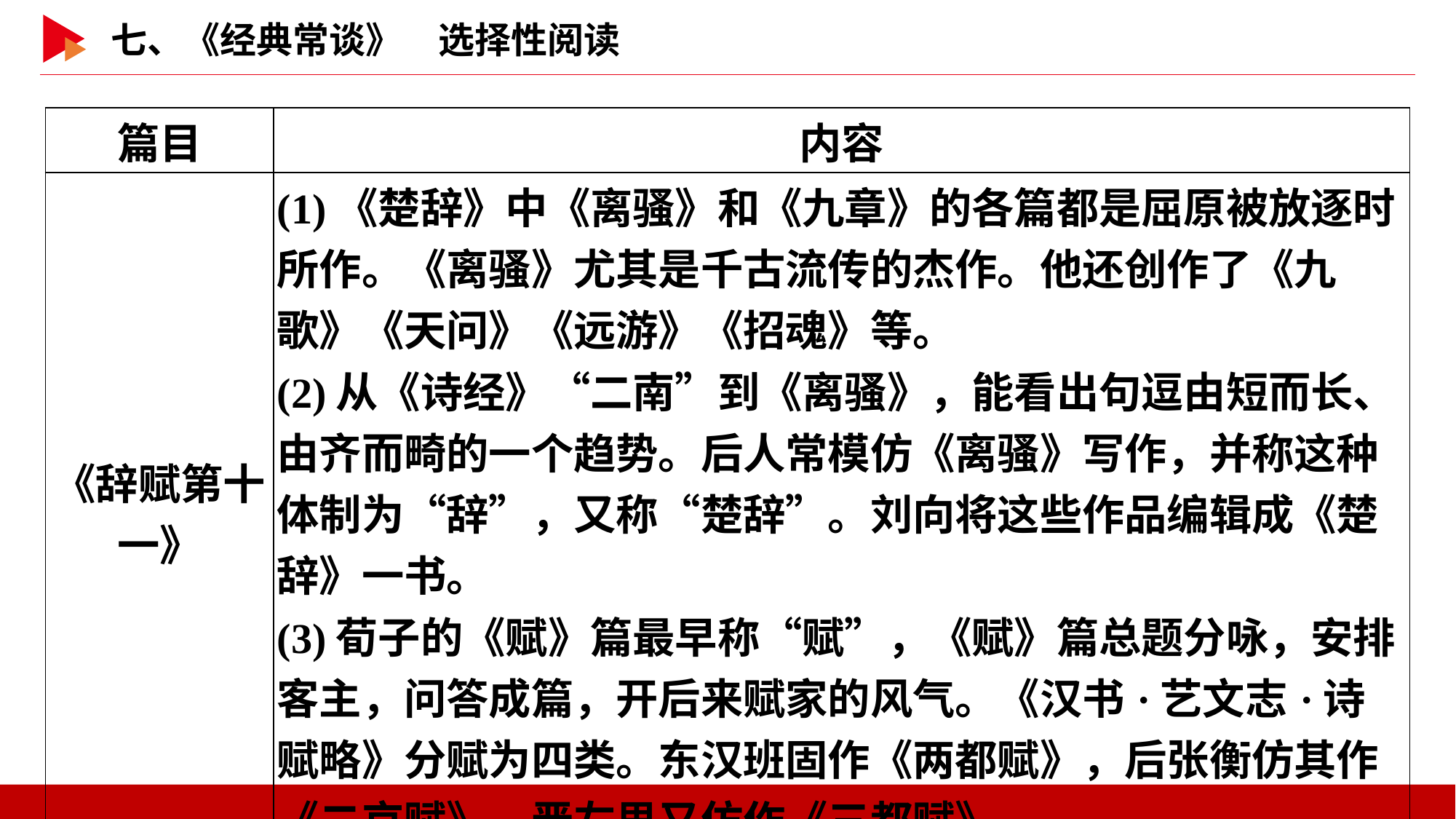

| 篇目 | 内容 |
| --- | --- |
| 《辞赋第十一》 | (1)《楚辞》中《离骚》和《九章》的各篇都是屈原被放逐时所作。《离骚》尤其是千古流传的杰作。他还创作了《九歌》《天问》《远游》《招魂》等。 (2)从《诗经》“二南”到《离骚》，能看出句逗由短而长、由齐而畸的一个趋势。后人常模仿《离骚》写作，并称这种体制为“辞”，又称“楚辞”。刘向将这些作品编辑成《楚辞》一书。 (3)荀子的《赋》篇最早称“赋”，《赋》篇总题分咏，安排客主，问答成篇，开后来赋家的风气。《汉书·艺文志·诗赋略》分赋为四类。东汉班固作《两都赋》，后张衡仿其作《二京赋》，晋左思又仿作《三都赋》。 |